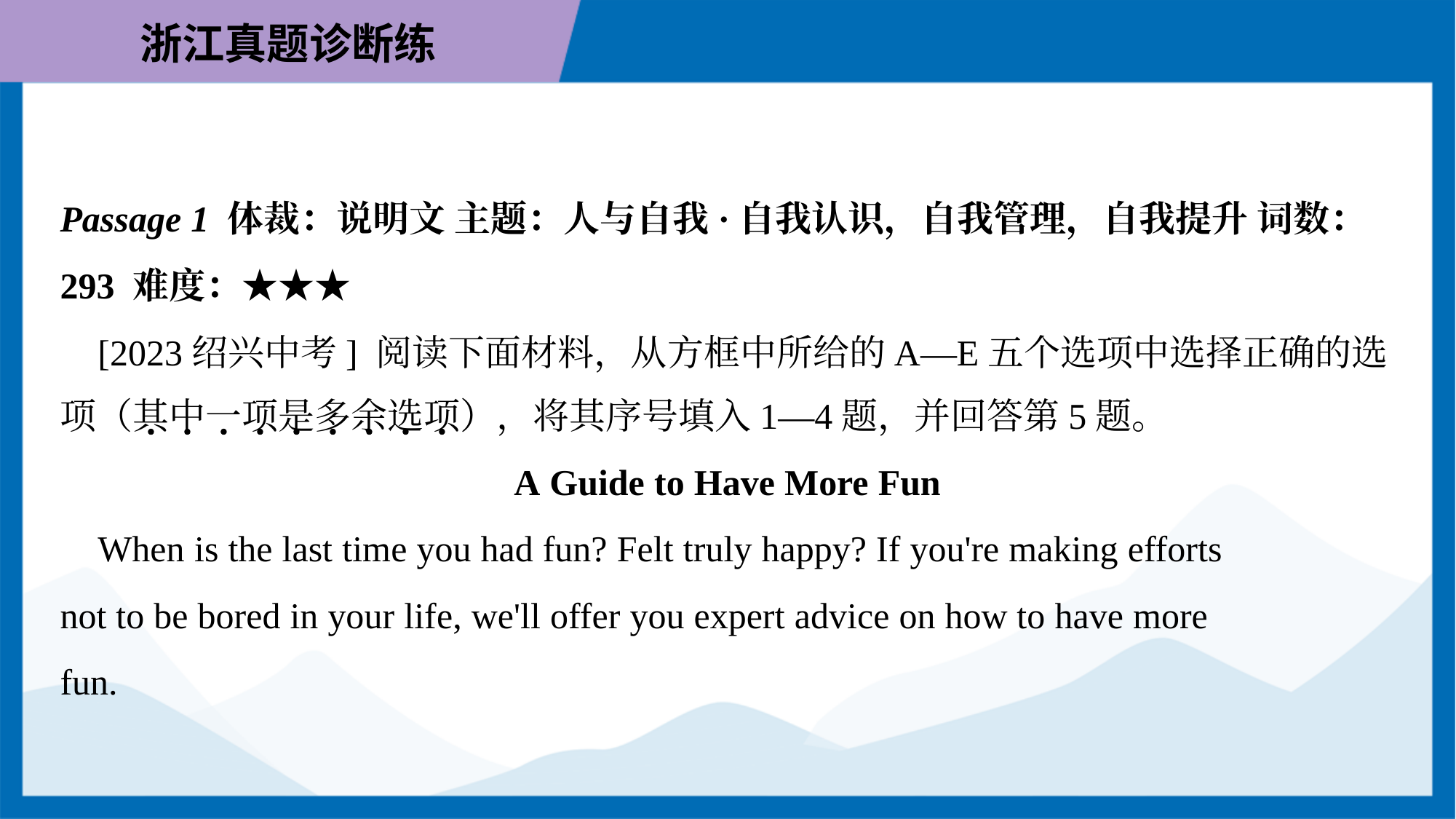

Passage 1 体裁：说明文 主题：人与自我·自我认识，自我管理，自我提升 词数：
293 难度：★★★
    [2023绍兴中考] 阅读下面材料，从方框中所给的A—E五个选项中选择正确的选
项（其中一项是多余选项），将其序号填入1—4题，并回答第5题。

A Guide to Have More Fun
    When is the last time you had fun? Felt truly happy? If you're making efforts
not to be bored in your life, we'll offer you expert advice on how to have more
fun.